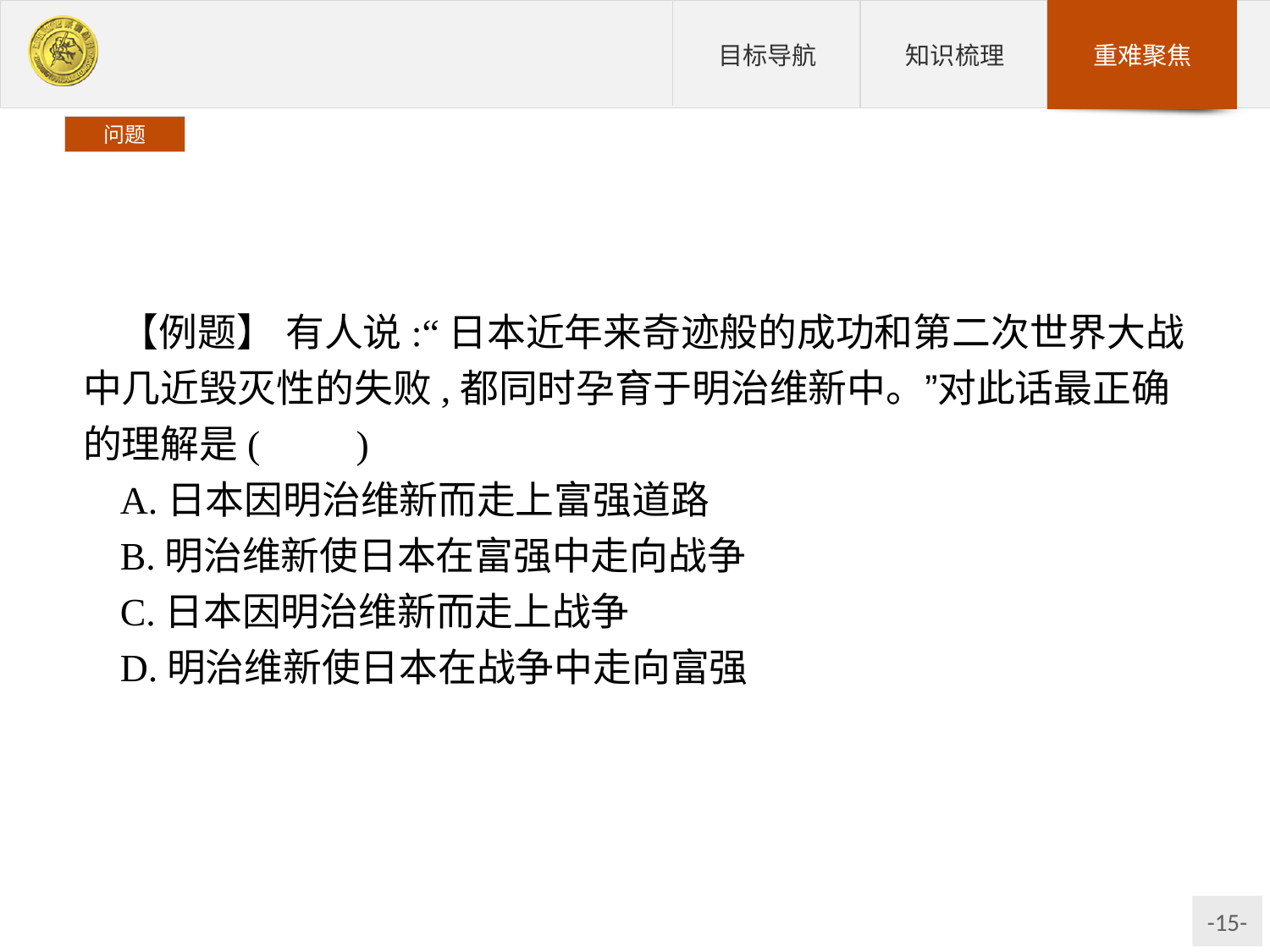

问题
【例题】 有人说:“日本近年来奇迹般的成功和第二次世界大战中几近毁灭性的失败,都同时孕育于明治维新中。”对此话最正确的理解是(　　)
A.日本因明治维新而走上富强道路
B.明治维新使日本在富强中走向战争
C.日本因明治维新而走上战争
D.明治维新使日本在战争中走向富强